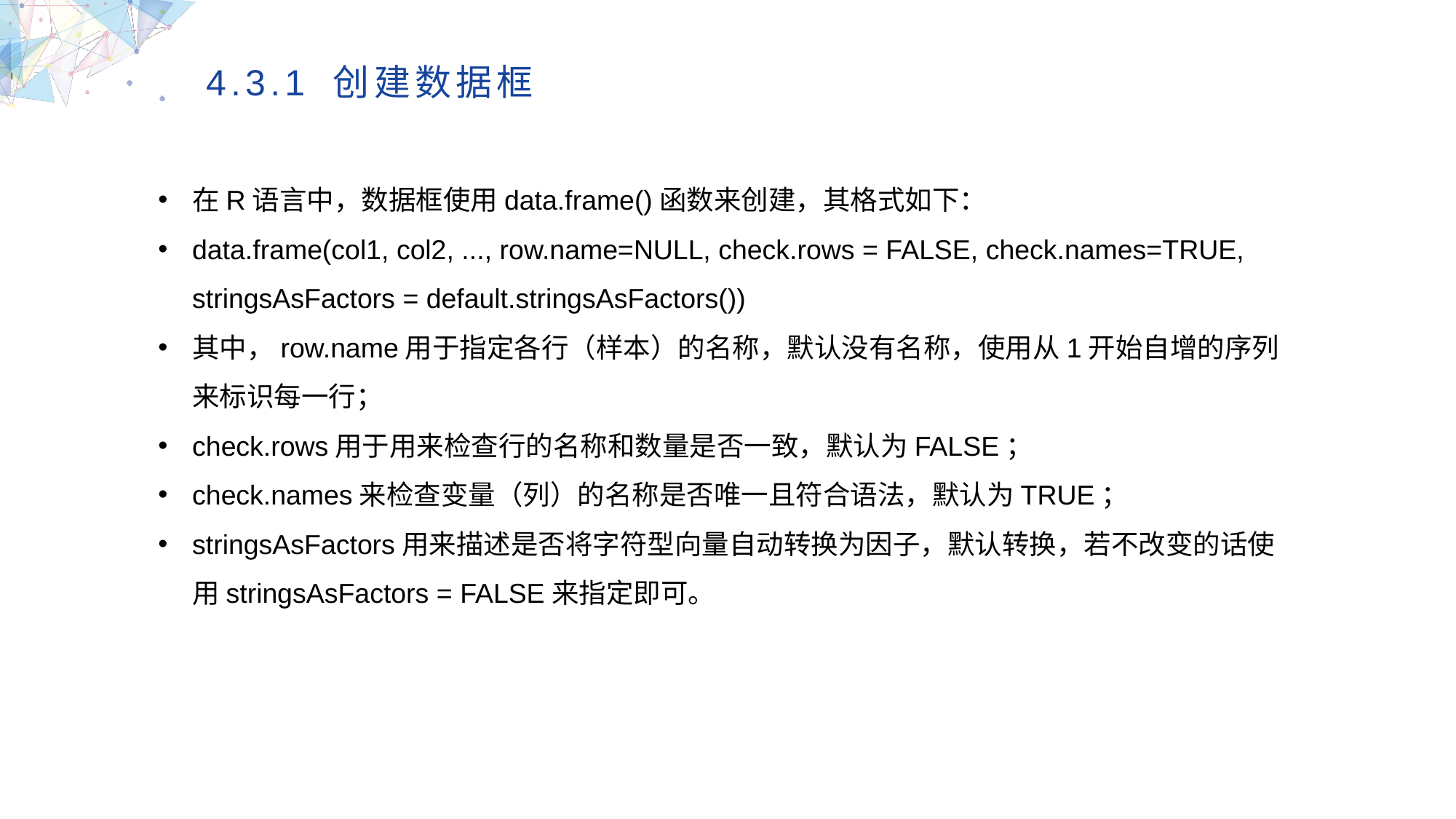

4.3.1 创建数据框
在R语言中，数据框使用data.frame()函数来创建，其格式如下：
data.frame(col1, col2, ..., row.name=NULL, check.rows = FALSE, check.names=TRUE, stringsAsFactors = default.stringsAsFactors())
其中，row.name用于指定各行（样本）的名称，默认没有名称，使用从1开始自增的序列来标识每一行；
check.rows用于用来检查行的名称和数量是否一致，默认为FALSE；
check.names来检查变量（列）的名称是否唯一且符合语法，默认为TRUE；
stringsAsFactors用来描述是否将字符型向量自动转换为因子，默认转换，若不改变的话使用stringsAsFactors = FALSE来指定即可。

MULTIPURPOSE PRESENTATION TEMPLATE | UNIQUE DESIGN
Welcome Message
Please replace text, click add relevant headline, modify the text content, also can copy your content to this directly. Please replace text, click add relevant headline, modify the text content, also can copy your content to this directly.